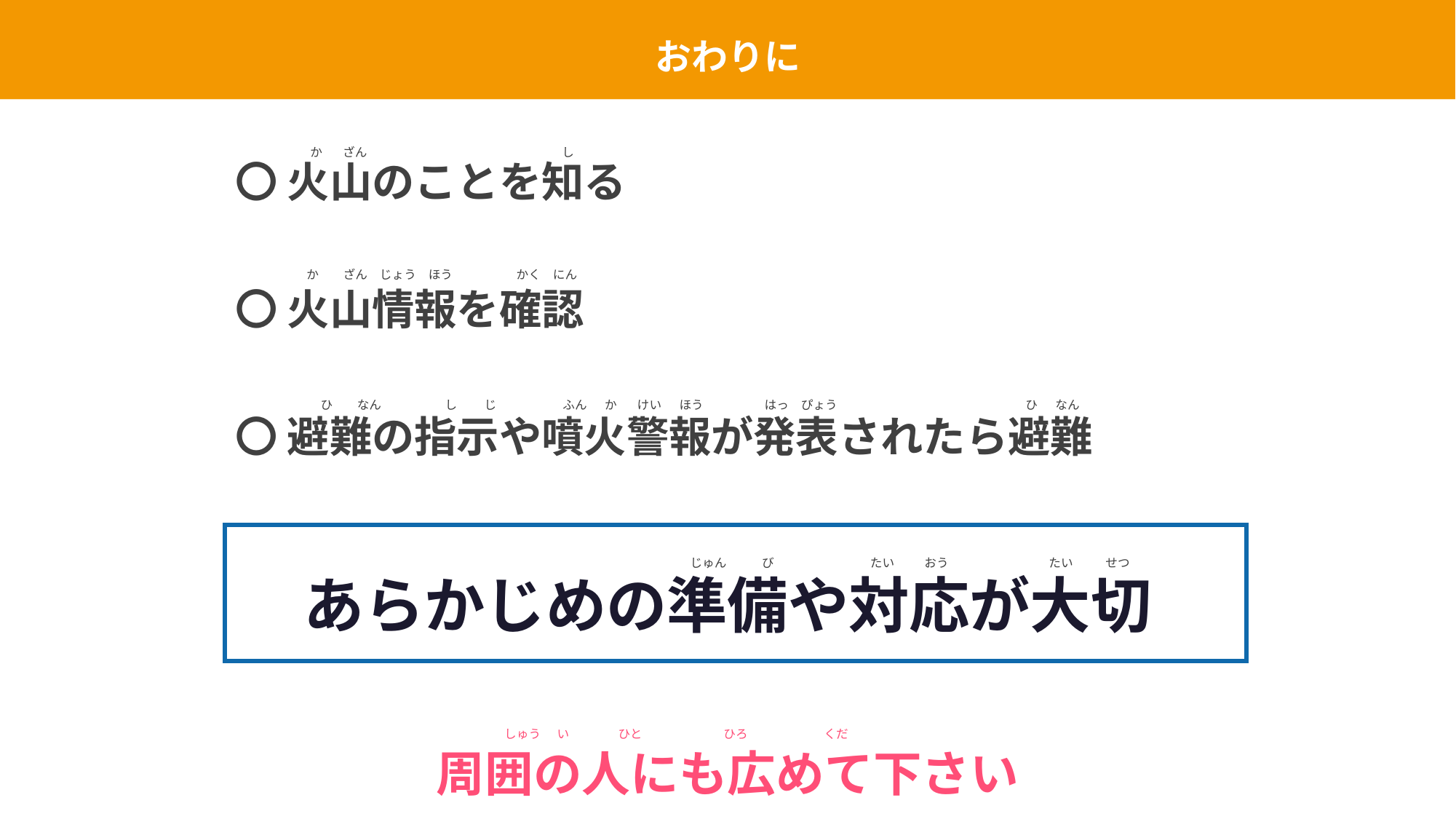

おわりに
  か　   ざん　　　　　　　　　　　　　　　　し
〇 火山のことを知る

〇 火山情報を確認

〇 避難の指示や噴火警報が発表されたら避難
 か　　ざん　じょう　ほう　　　　　 かく　にん
  ひ　　なん　　　　　 し　　 じ　　　　　  ふん　  か　   けい　  ほう　　　　　はっ　ぴょう　　　　　　　　　　　　　　　  ひ　  なん

じゅん　  　  び　　　　   　　 　たい　　  おう　　　　　　　　 たい　  　 せつ
あらかじめの準備や対応が大切
しゅう      い                  ひと                              ひろ                            くだ
周囲の人にも広めて下さい